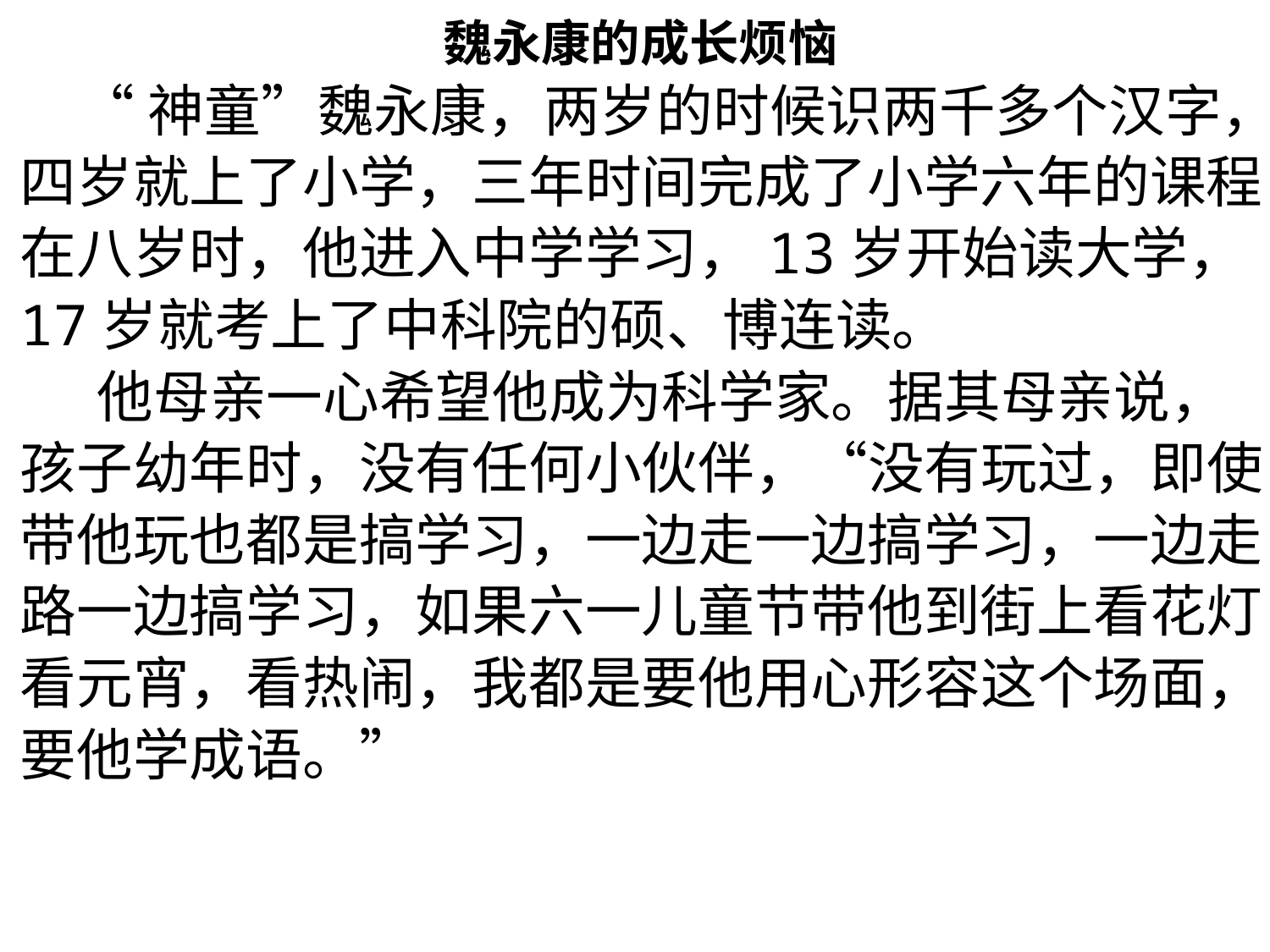

魏永康的成长烦恼
     “神童”魏永康，两岁的时候识两千多个汉字，四岁就上了小学，三年时间完成了小学六年的课程，在八岁时，他进入中学学习，13岁开始读大学，17岁就考上了中科院的硕、博连读。
     他母亲一心希望他成为科学家。据其母亲说，孩子幼年时，没有任何小伙伴，“没有玩过，即使带他玩也都是搞学习，一边走一边搞学习，一边走路一边搞学习，如果六一儿童节带他到街上看花灯，看元宵，看热闹，我都是要他用心形容这个场面，要他学成语。”